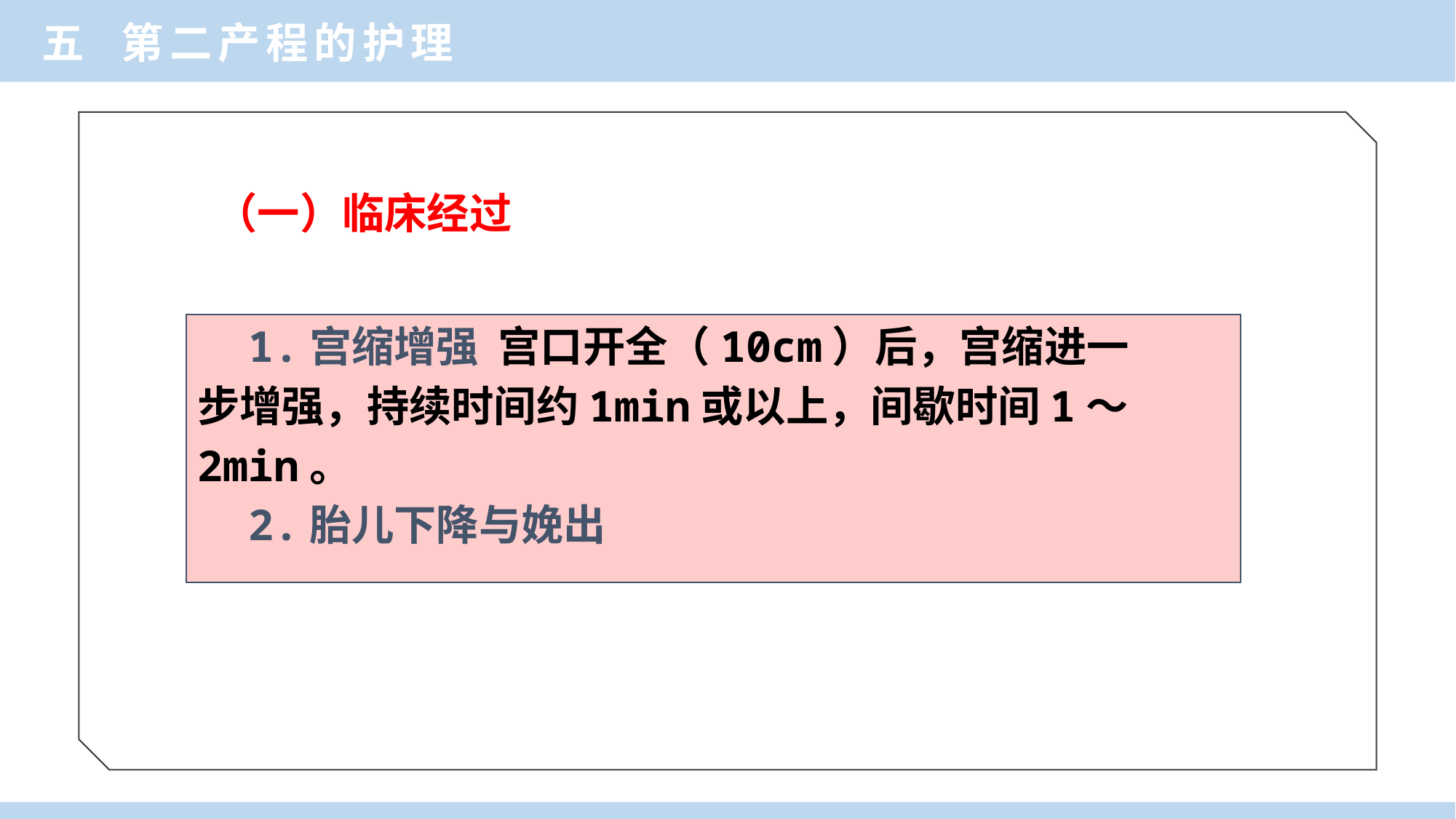

五  第二产程的护理

（一）临床经过
  1.宫缩增强  宫口开全（10cm）后，宫缩进一
步增强，持续时间约1min或以上，间歇时间1～
2min。
  2.胎儿下降与娩出